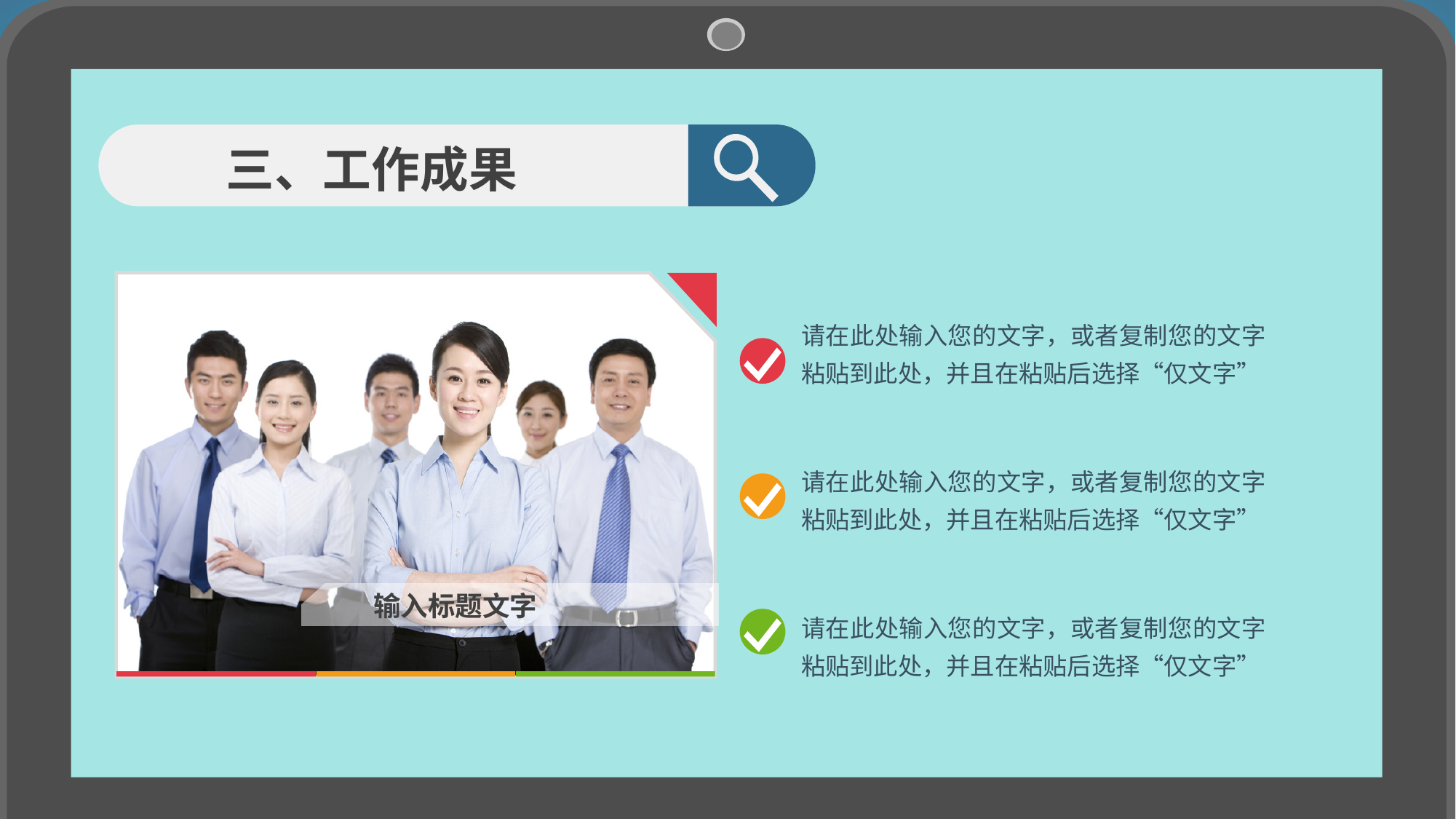

三、工作成果

请在此处输入您的文字，或者复制您的文字粘贴到此处，并且在粘贴后选择“仅文字”

请在此处输入您的文字，或者复制您的文字粘贴到此处，并且在粘贴后选择“仅文字”

请在此处输入您的文字，或者复制您的文字粘贴到此处，并且在粘贴后选择“仅文字”
输入标题文字